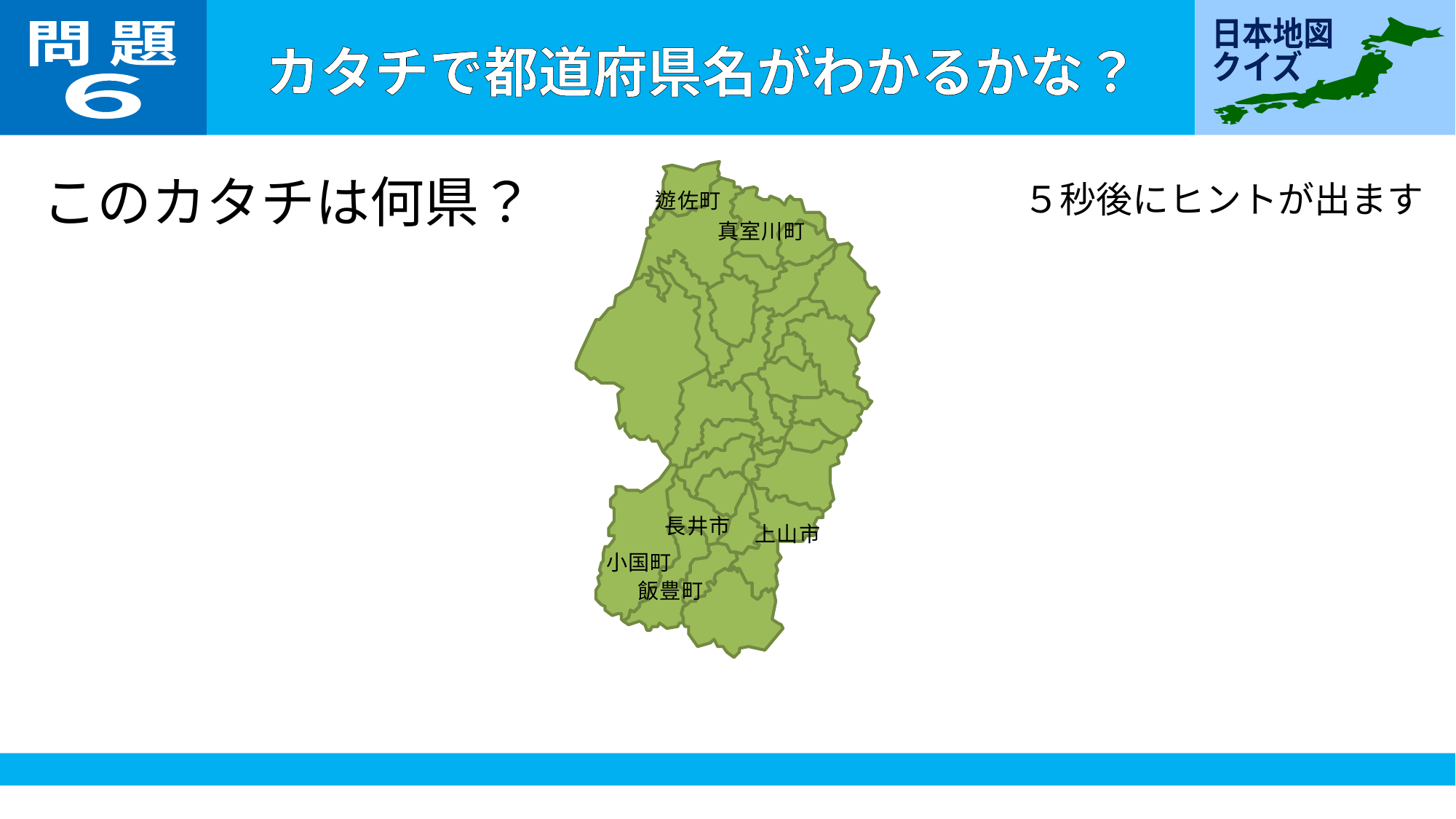

問 題
６

このカタチは何県？
５秒後にヒントが出ます
遊佐町
真室川町
長井市
上山市
小国町
飯豊町